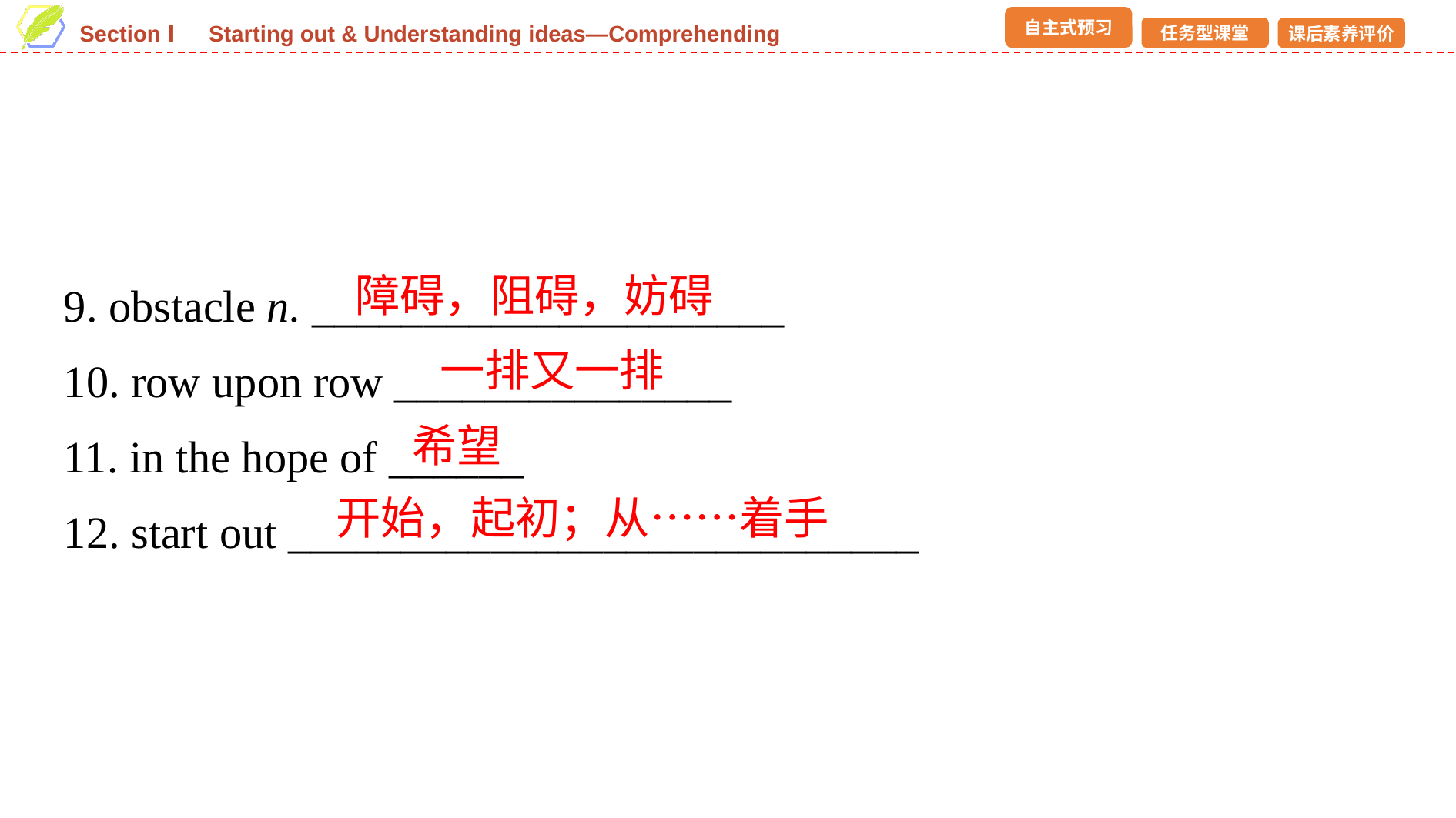

9. obstacle n. _____________________
10. row upon row _______________
11. in the hope of ______
12. start out ____________________________
障碍，阻碍，妨碍
一排又一排
希望
开始，起初；从……着手